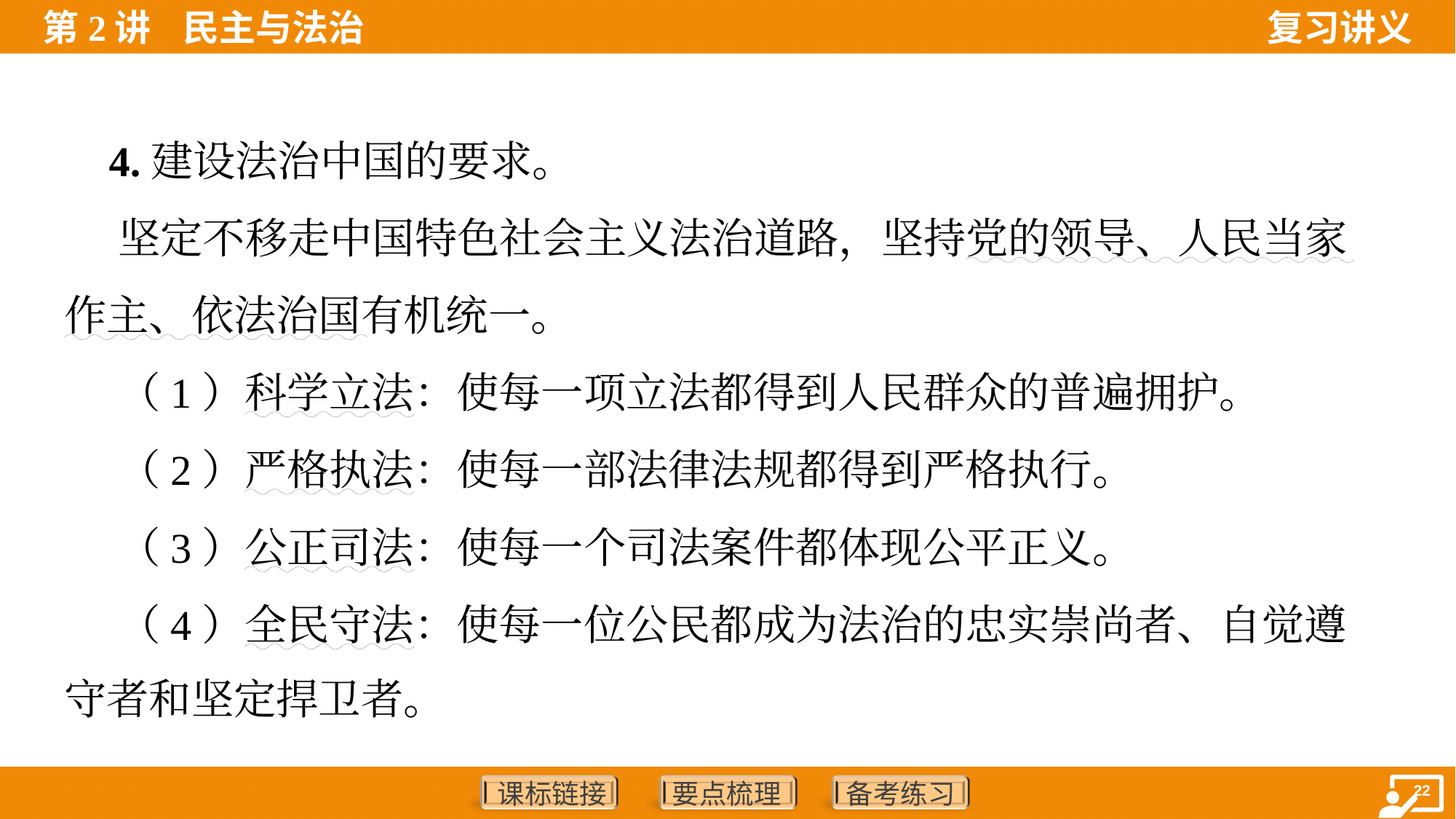

4.建设法治中国的要求。
    坚定不移走中国特色社会主义法治道路，坚持党的领导、人民当家
作主、依法治国有机统一。
    （1）科学立法：使每一项立法都得到人民群众的普遍拥护。
    （2）严格执法：使每一部法律法规都得到严格执行。
    （3）公正司法：使每一个司法案件都体现公平正义。
    （4）全民守法：使每一位公民都成为法治的忠实崇尚者、自觉遵
守者和坚定捍卫者。